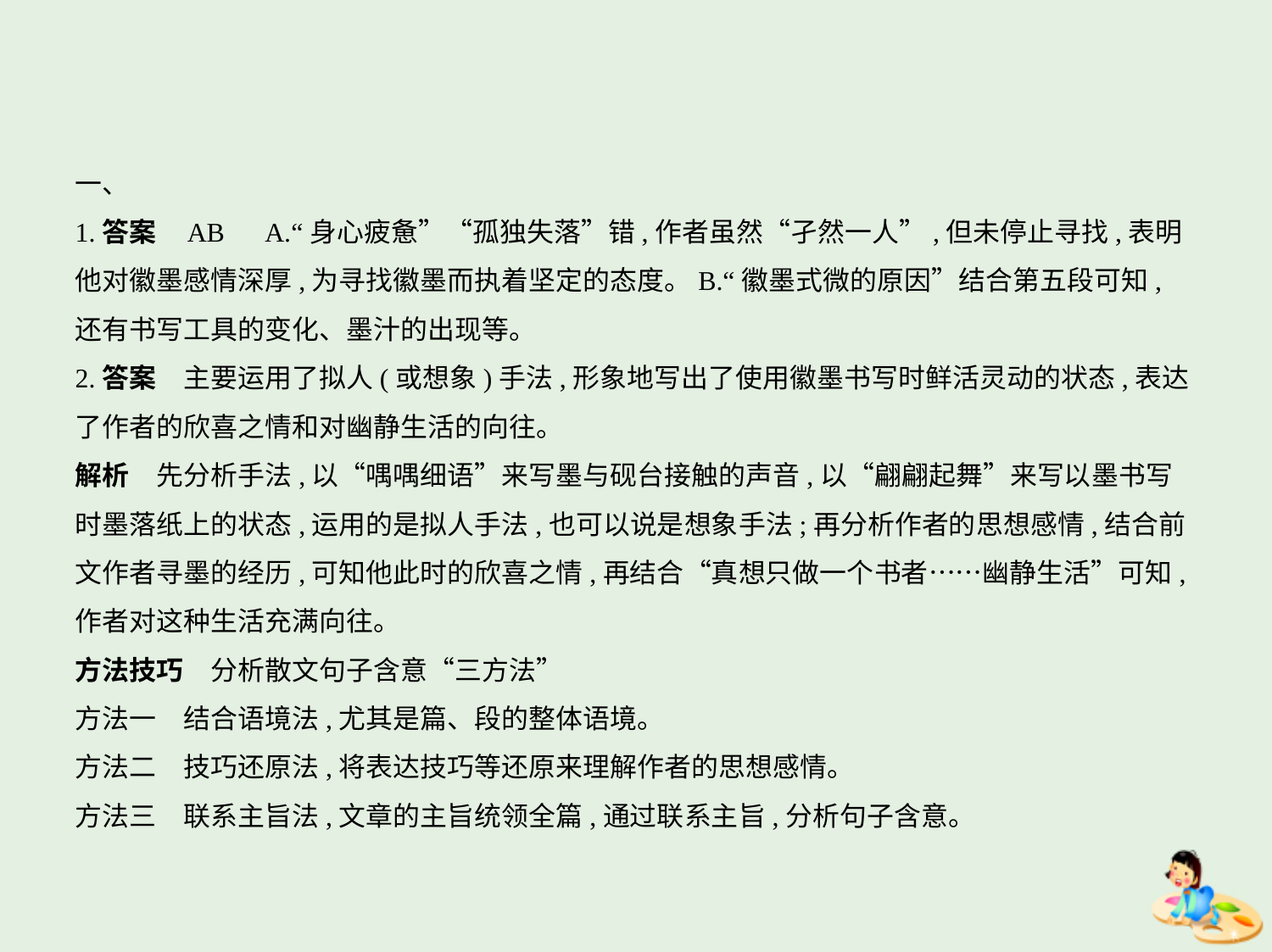

一、
1.答案    AB　A.“身心疲惫”“孤独失落”错,作者虽然“孑然一人”,但未停止寻找,表明
他对徽墨感情深厚,为寻找徽墨而执着坚定的态度。B.“徽墨式微的原因”结合第五段可知,
还有书写工具的变化、墨汁的出现等。
2.答案　主要运用了拟人(或想象)手法,形象地写出了使用徽墨书写时鲜活灵动的状态,表达
了作者的欣喜之情和对幽静生活的向往。
解析　先分析手法,以“喁喁细语”来写墨与砚台接触的声音,以“翩翩起舞”来写以墨书写
时墨落纸上的状态,运用的是拟人手法,也可以说是想象手法;再分析作者的思想感情,结合前
文作者寻墨的经历,可知他此时的欣喜之情,再结合“真想只做一个书者……幽静生活”可知,
作者对这种生活充满向往。
方法技巧　分析散文句子含意“三方法”
方法一　结合语境法,尤其是篇、段的整体语境。
方法二　技巧还原法,将表达技巧等还原来理解作者的思想感情。
方法三　联系主旨法,文章的主旨统领全篇,通过联系主旨,分析句子含意。